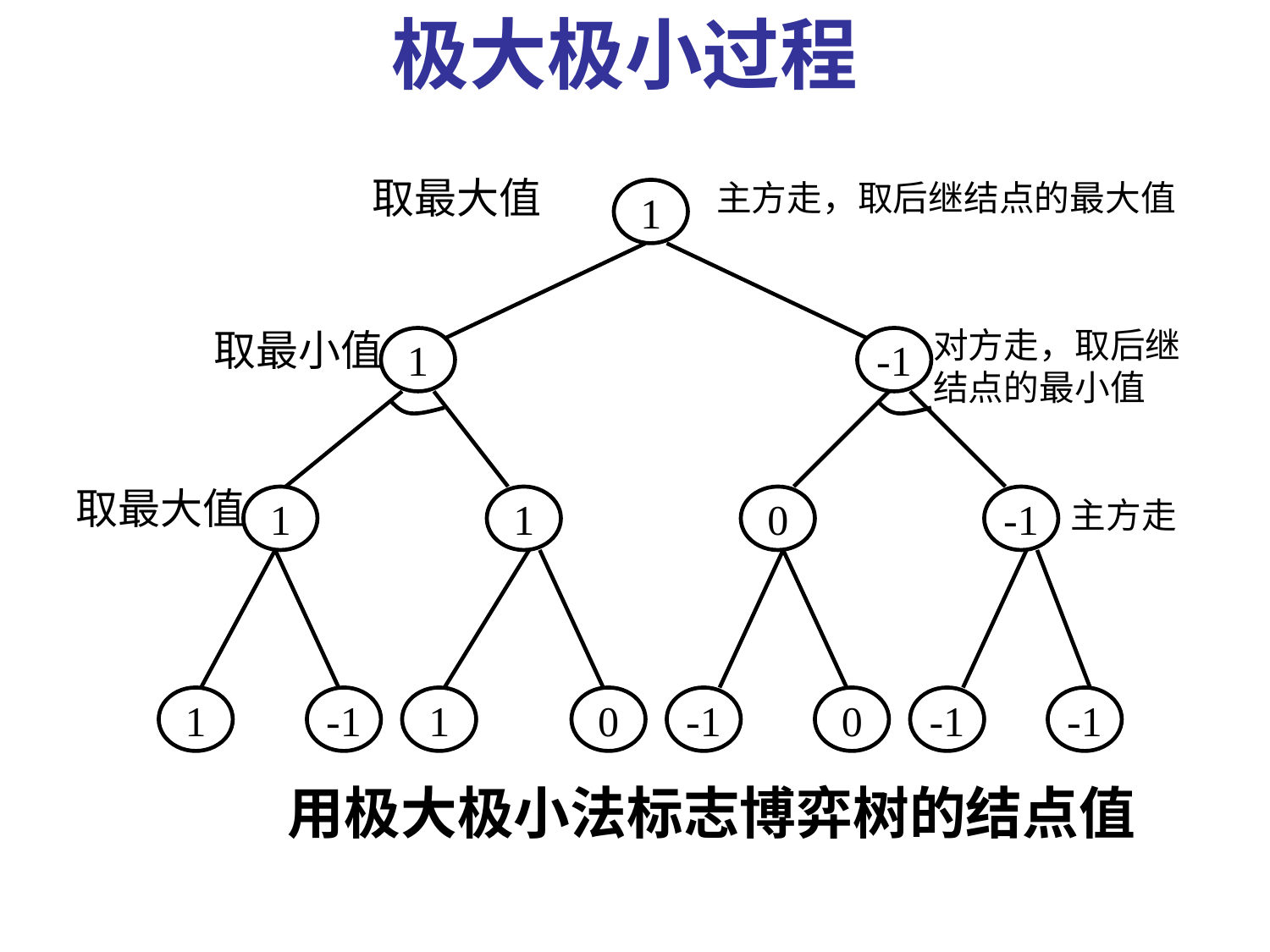

极大极小过程
取最大值
主方走，取后继结点的最大值
1

取最小值
对方走，取后继结点的最小值
1
-1

取最大值
1
1
0
-1
主方走

1
-1
1
0
-1
0
-1
-1
用极大极小法标志博弈树的结点值